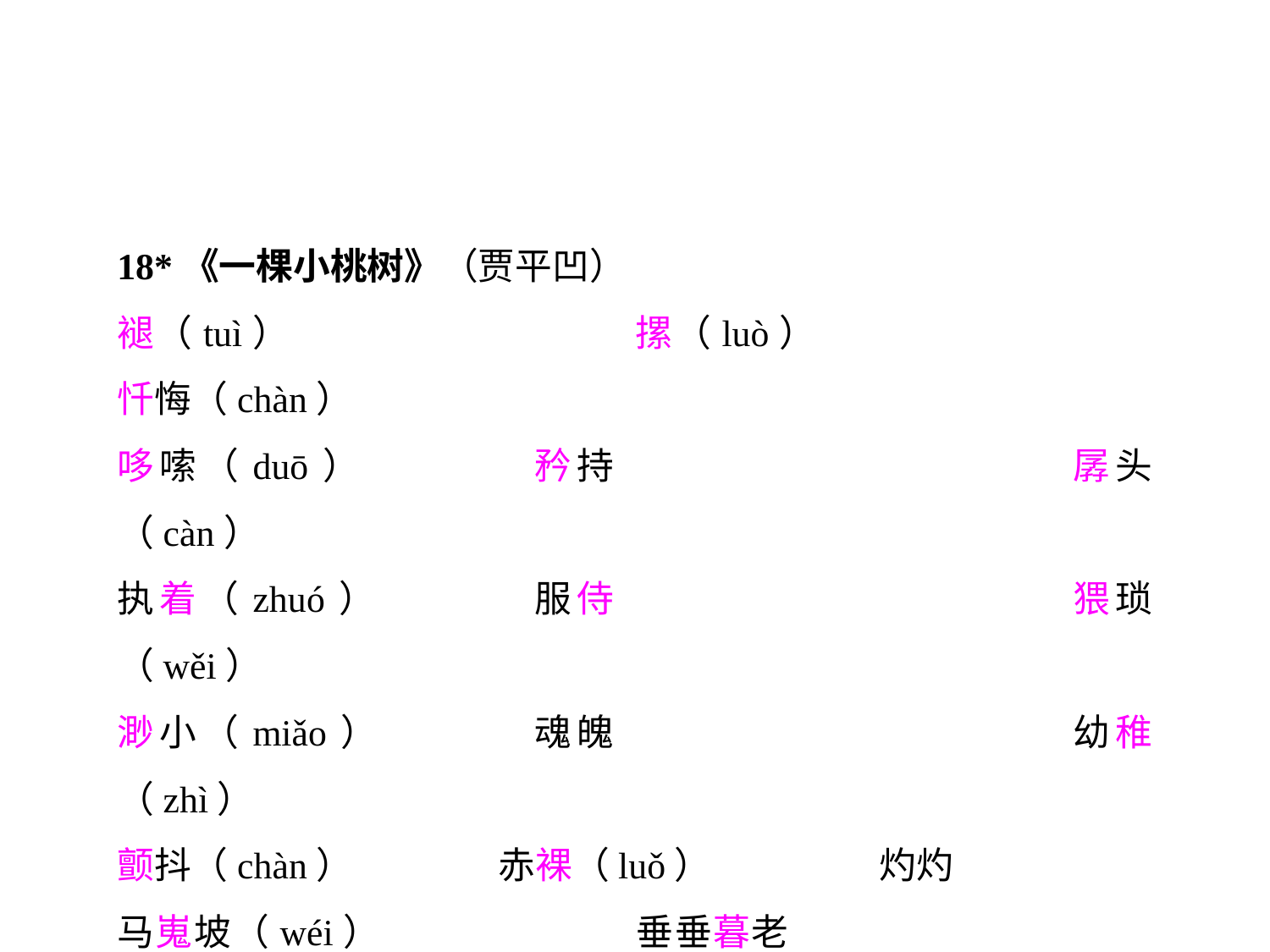

18*《一棵小桃树》（贾平凹）
褪（tuì）			摞（luò）			忏悔（chàn）
哆嗦（duō）		矜持				孱头（càn）
执着（zhuó）		服侍				猥琐（wěi）
渺小（miǎo）		魂魄				幼稚（zhì）
颤抖（chàn）		赤裸（luǒ）		灼灼
马嵬坡（wéi）		垂垂暮老			血气方刚（xuè）
轰轰烈烈（hōng）	祸不单行